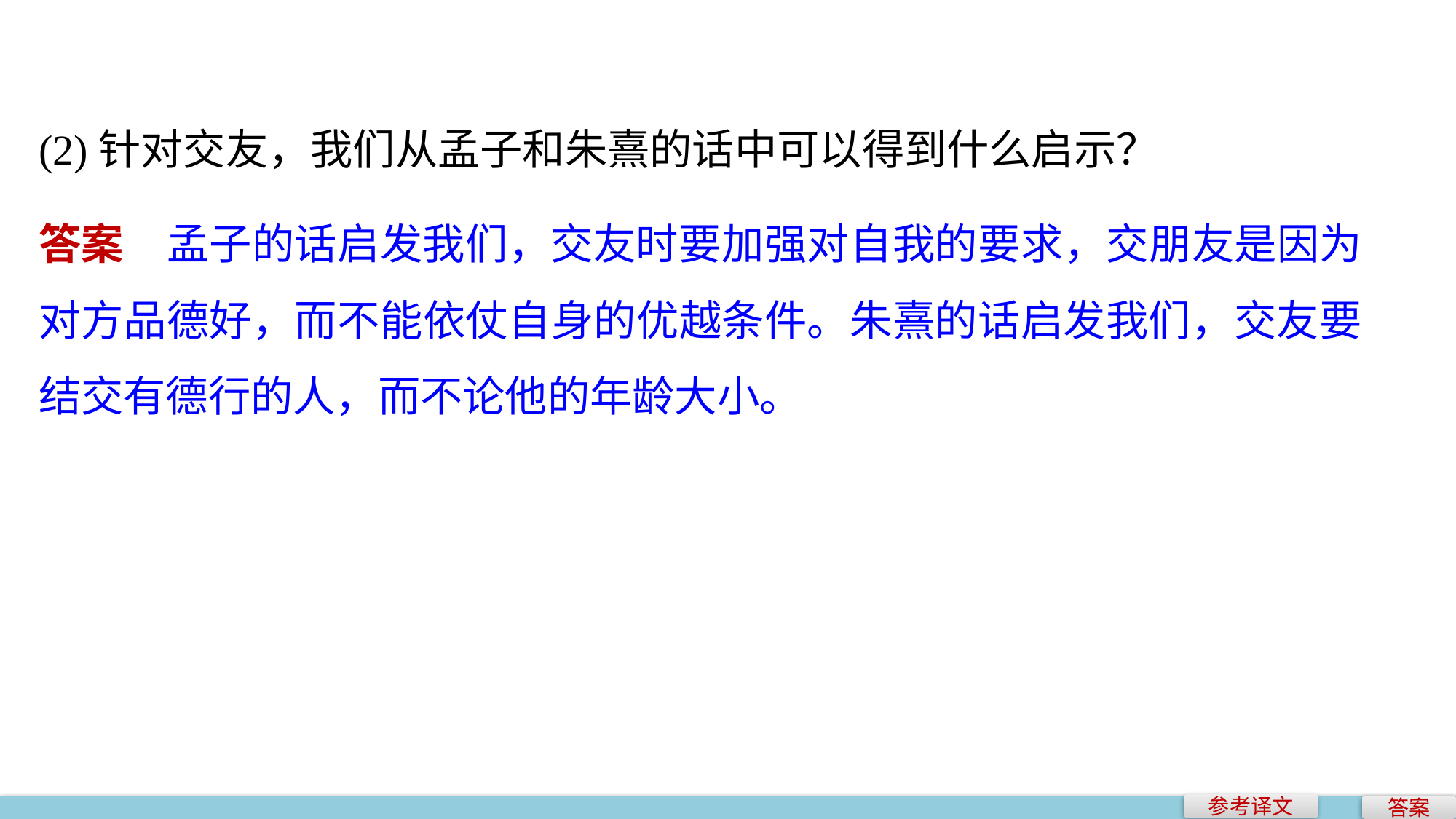

(2)针对交友，我们从孟子和朱熹的话中可以得到什么启示？
答案　孟子的话启发我们，交友时要加强对自我的要求，交朋友是因为对方品德好，而不能依仗自身的优越条件。朱熹的话启发我们，交友要结交有德行的人，而不论他的年龄大小。
参考译文

答案